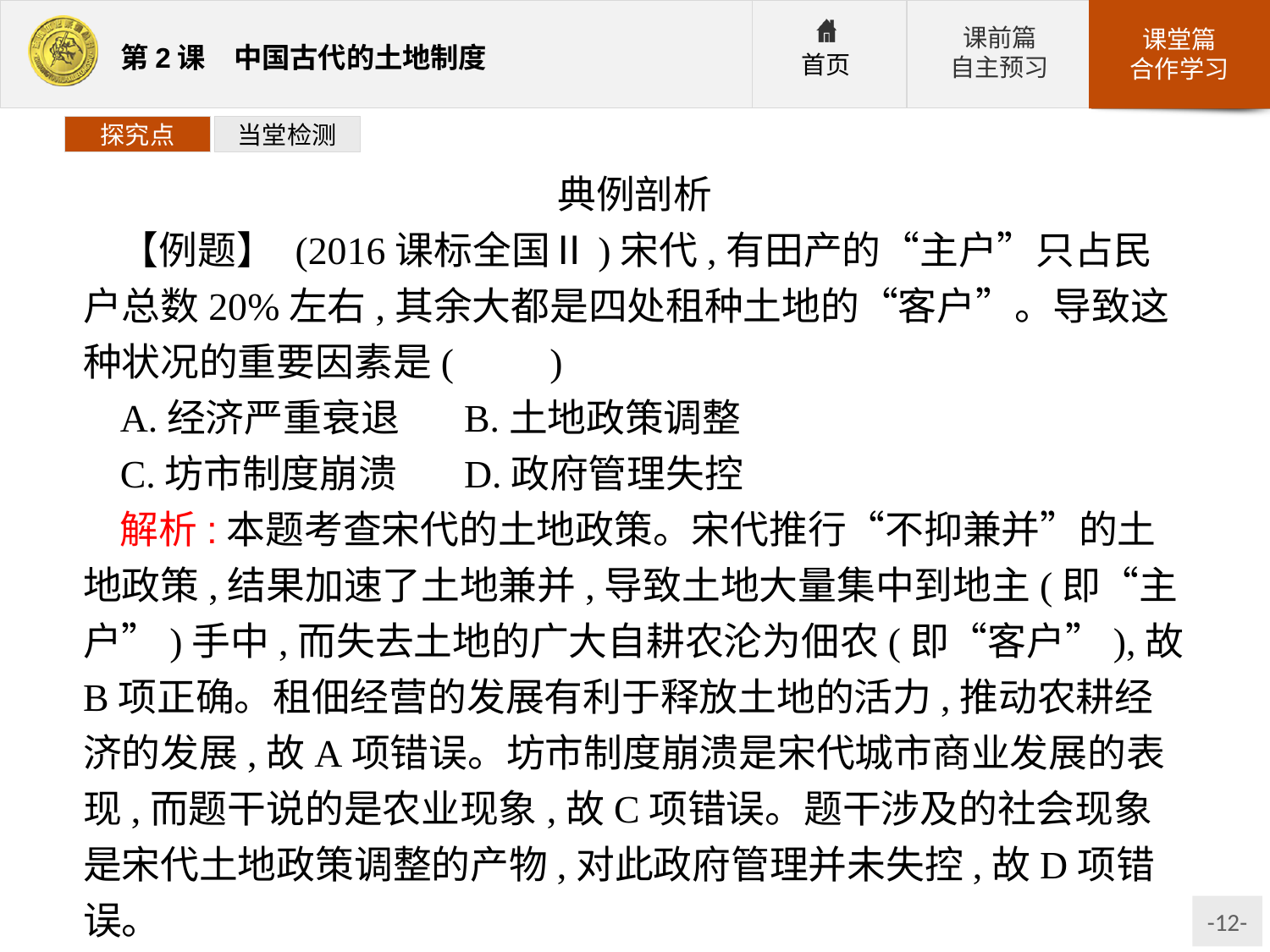

探究点
当堂检测
典例剖析
【例题】 (2016课标全国Ⅱ)宋代,有田产的“主户”只占民户总数20%左右,其余大都是四处租种土地的“客户”。导致这种状况的重要因素是(　　)
A.经济严重衰退	B.土地政策调整
C.坊市制度崩溃	D.政府管理失控
解析:本题考查宋代的土地政策。宋代推行“不抑兼并”的土地政策,结果加速了土地兼并,导致土地大量集中到地主(即“主户”)手中,而失去土地的广大自耕农沦为佃农(即“客户”),故B项正确。租佃经营的发展有利于释放土地的活力,推动农耕经济的发展,故A项错误。坊市制度崩溃是宋代城市商业发展的表现,而题干说的是农业现象,故C项错误。题干涉及的社会现象是宋代土地政策调整的产物,对此政府管理并未失控,故D项错误。
答案:B